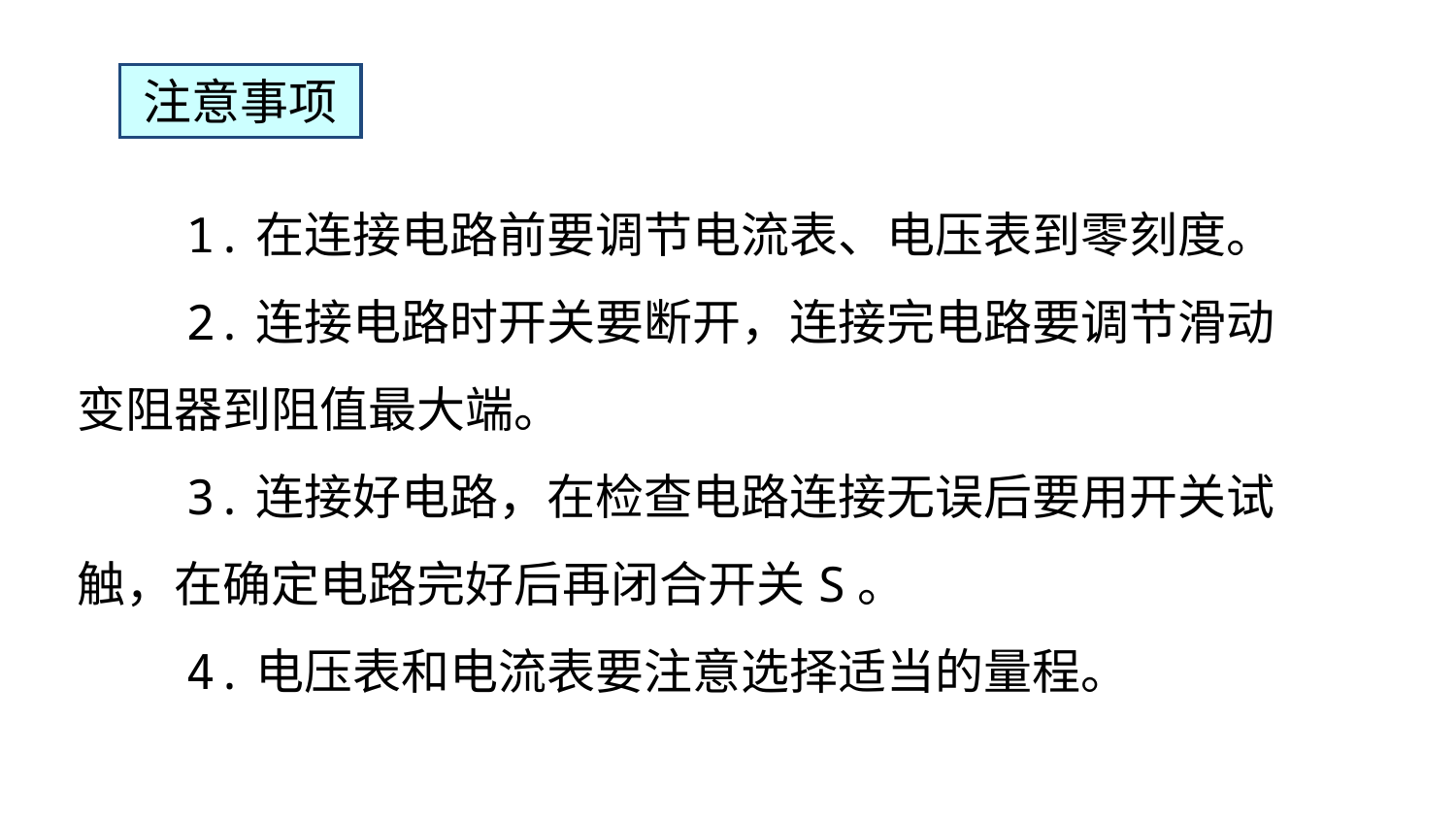

注意事项
　　1.在连接电路前要调节电流表、电压表到零刻度。
　　2.连接电路时开关要断开，连接完电路要调节滑动变阻器到阻值最大端。
　　3.连接好电路，在检查电路连接无误后要用开关试触，在确定电路完好后再闭合开关S。
　　4.电压表和电流表要注意选择适当的量程。